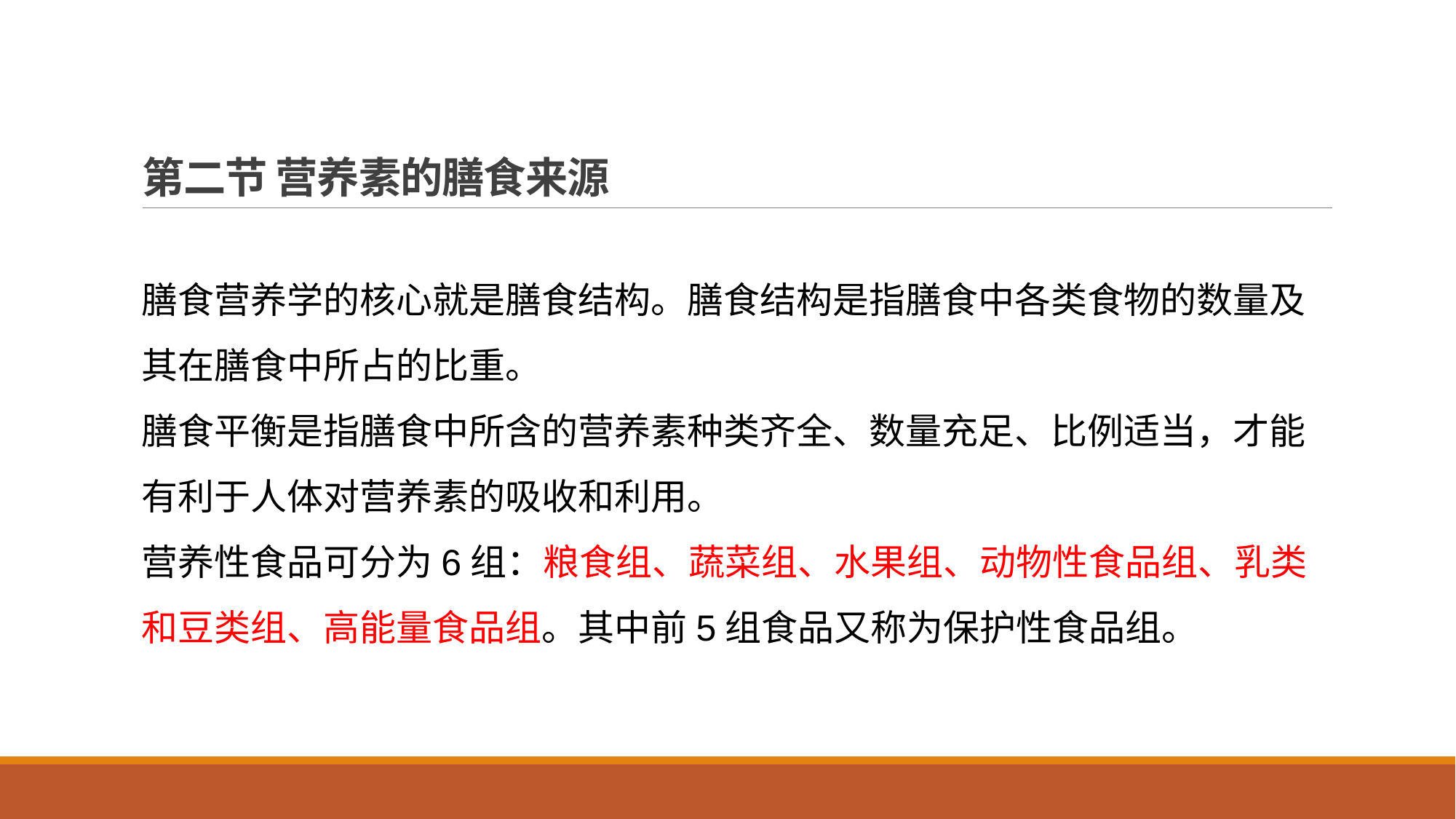

# 第二节 营养素的膳食来源
膳食营养学的核心就是膳食结构。膳食结构是指膳食中各类食物的数量及其在膳食中所占的比重。
膳食平衡是指膳食中所含的营养素种类齐全、数量充足、比例适当，才能有利于人体对营养素的吸收和利用。
营养性食品可分为6组：粮食组、蔬菜组、水果组、动物性食品组、乳类和豆类组、高能量食品组。其中前5组食品又称为保护性食品组。